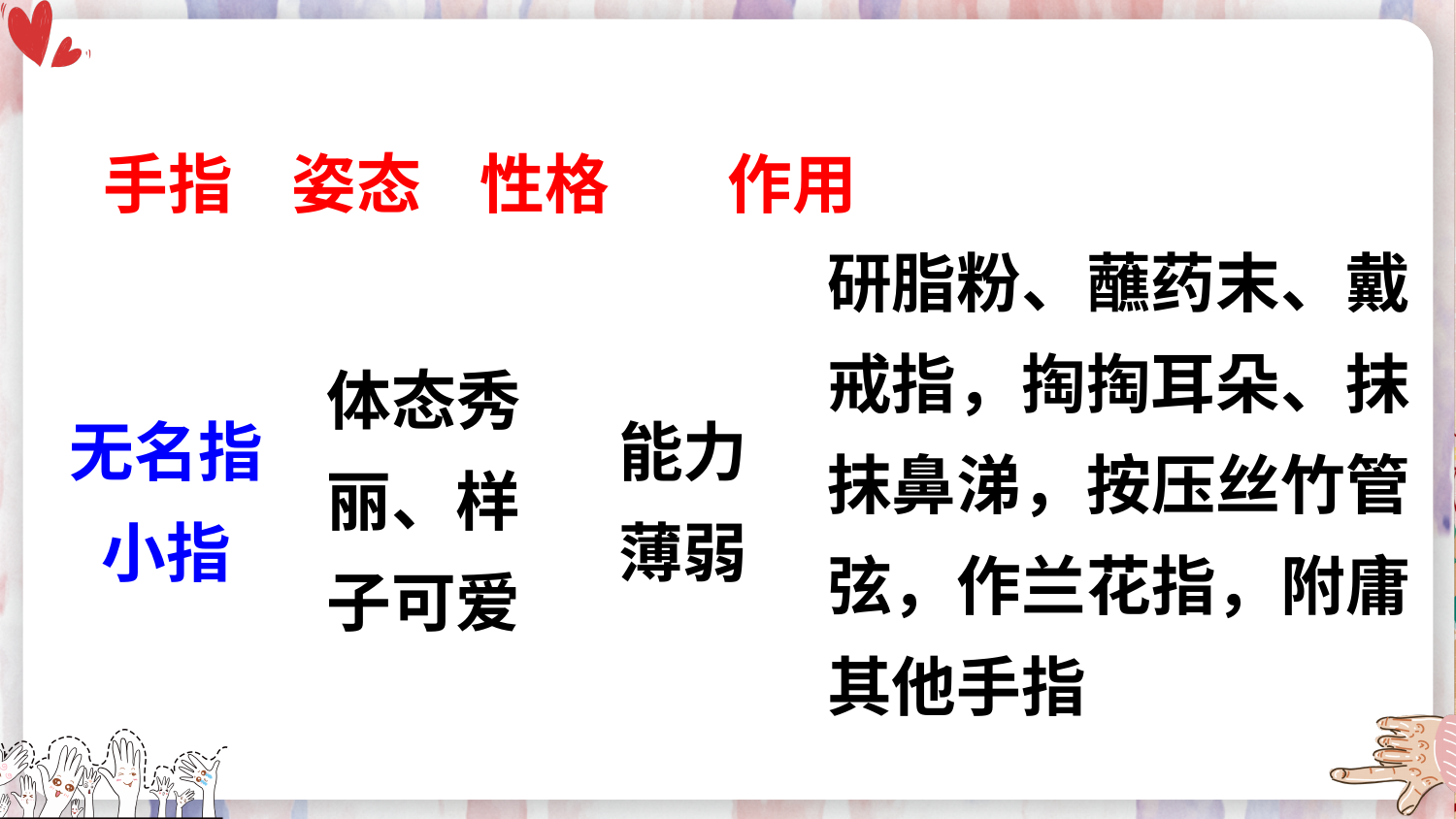

手指    姿态    性格        作用
研脂粉、蘸药末、戴戒指，掏掏耳朵、抹抹鼻涕，按压丝竹管弦，作兰花指，附庸其他手指
体态秀丽、样子可爱
无名指
小指
能力薄弱